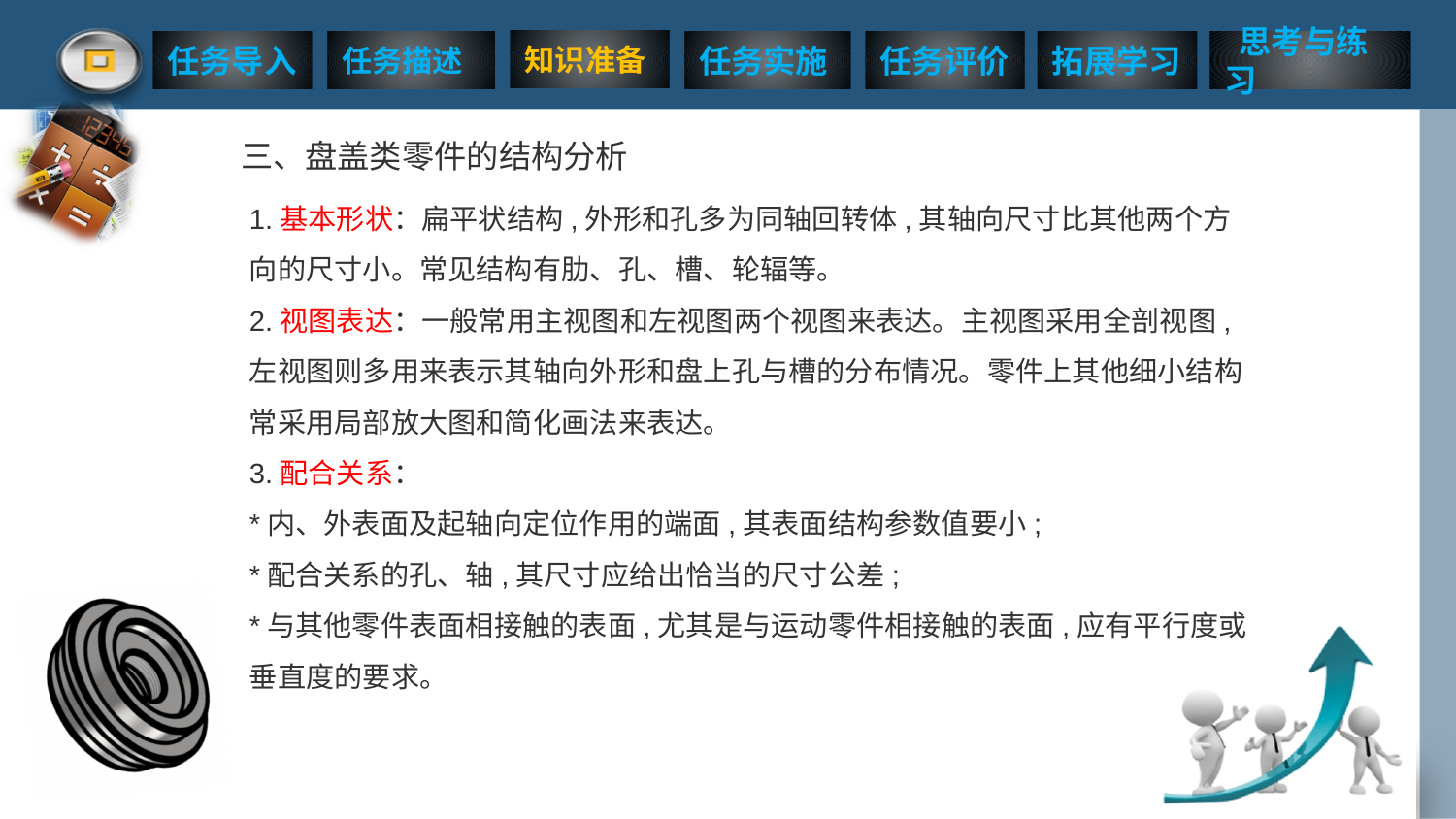

三、盘盖类零件的结构分析
1.基本形状：扁平状结构,外形和孔多为同轴回转体,其轴向尺寸比其他两个方向的尺寸小。常见结构有肋、孔、槽、轮辐等。
2.视图表达：一般常用主视图和左视图两个视图来表达。主视图采用全剖视图,左视图则多用来表示其轴向外形和盘上孔与槽的分布情况。零件上其他细小结构常采用局部放大图和简化画法来表达。
3.配合关系：
*内、外表面及起轴向定位作用的端面,其表面结构参数值要小;
*配合关系的孔、轴,其尺寸应给出恰当的尺寸公差;
*与其他零件表面相接触的表面,尤其是与运动零件相接触的表面,应有平行度或垂直度的要求。